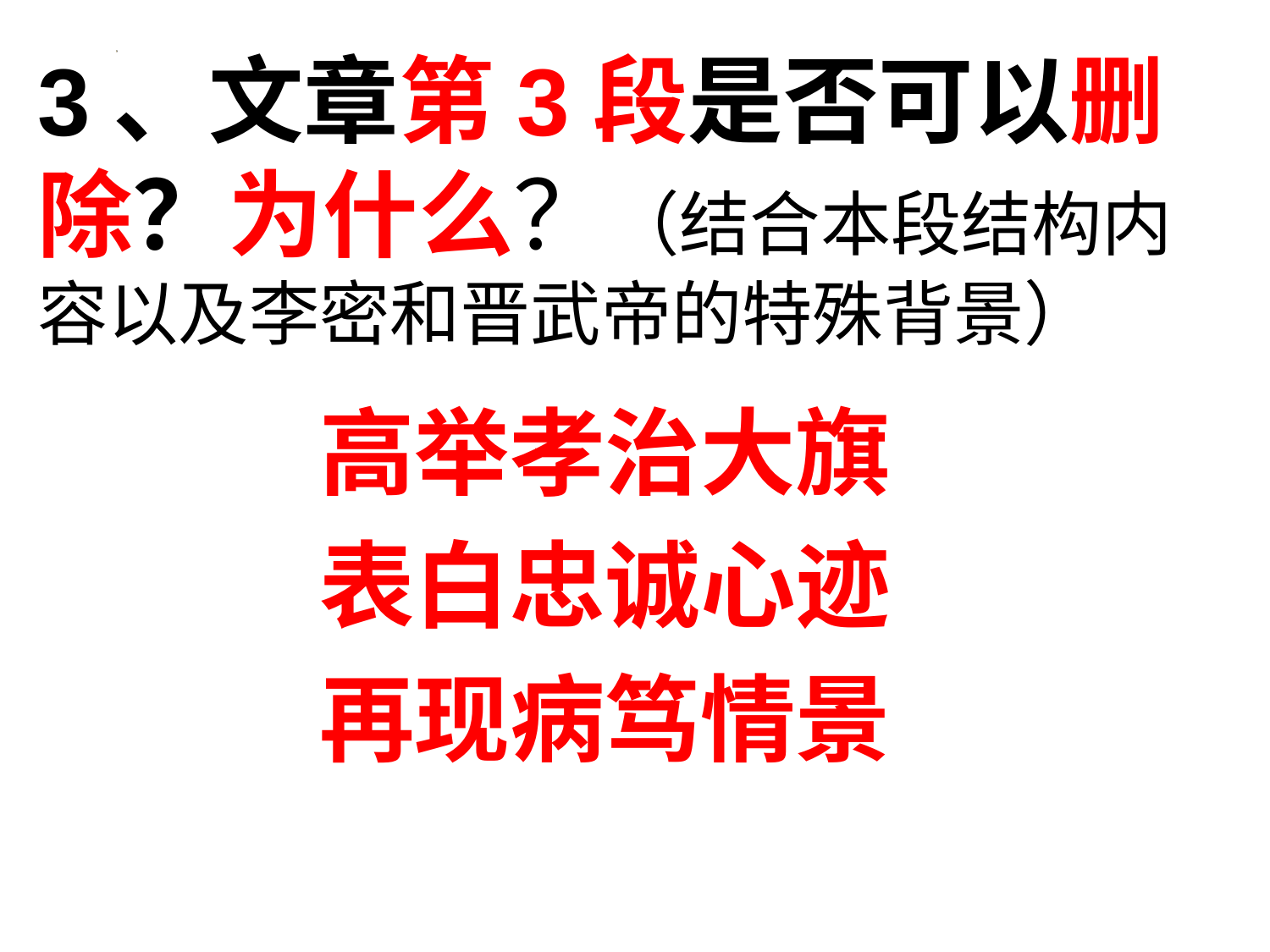

3、文章第3段是否可以删除？为什么？（结合本段结构内容以及李密和晋武帝的特殊背景）
高举孝治大旗
表白忠诚心迹
再现病笃情景